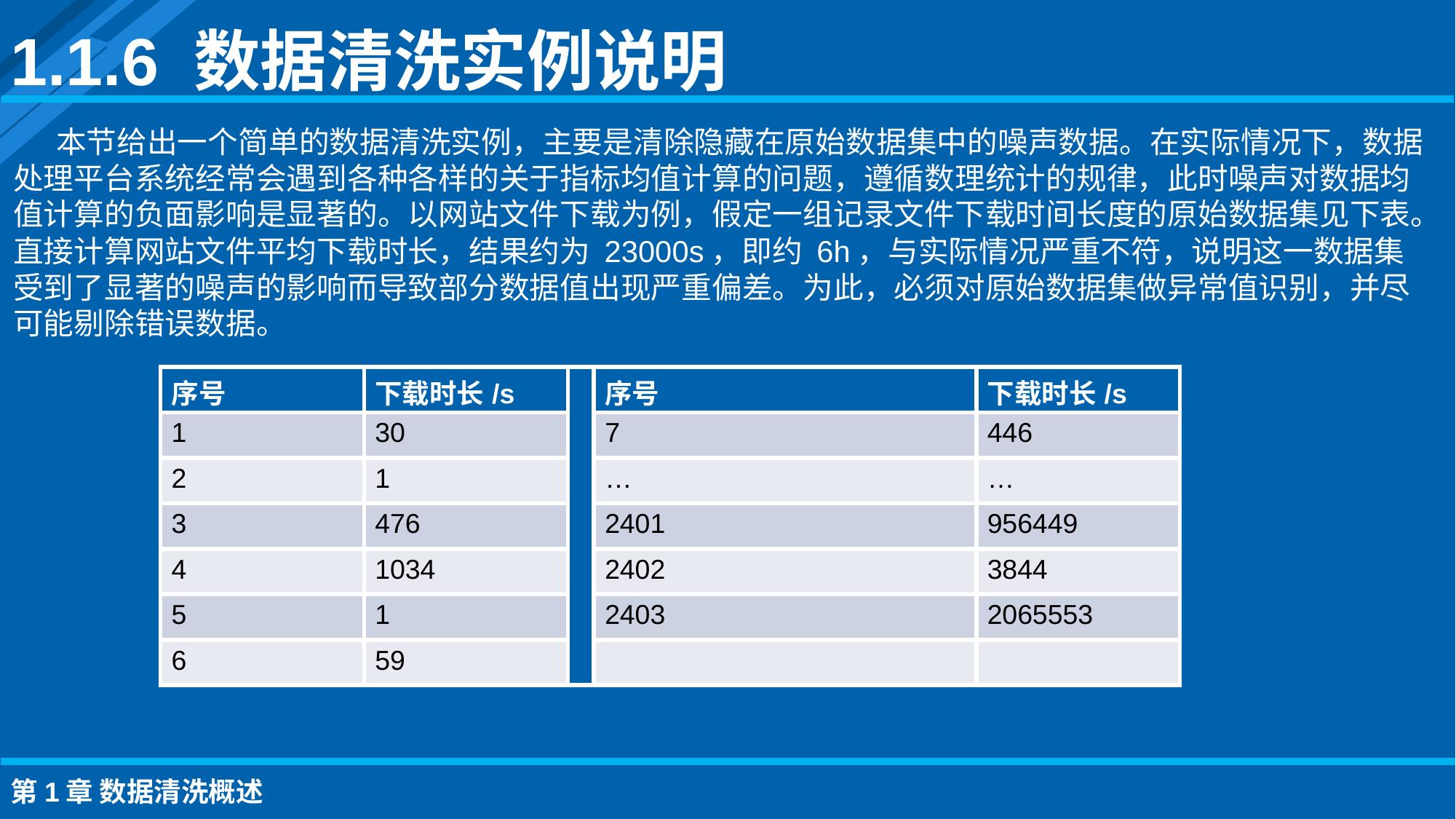

1.1.6 数据清洗实例说明

本节给出一个简单的数据清洗实例，主要是清除隐藏在原始数据集中的噪声数据。在实际情况下，数据处理平台系统经常会遇到各种各样的关于指标均值计算的问题，遵循数理统计的规律，此时噪声对数据均值计算的负面影响是显著的。以网站文件下载为例，假定一组记录文件下载时间长度的原始数据集见下表。直接计算网站文件平均下载时长，结果约为 23000s，即约 6h，与实际情况严重不符，说明这一数据集受到了显著的噪声的影响而导致部分数据值出现严重偏差。为此，必须对原始数据集做异常值识别，并尽可能剔除错误数据。
| 序号 | 下载时长/s |  | 序号 | 下载时长/s |
| --- | --- | --- | --- | --- |
| 1 | 30 |  | 7 | 446 |
| 2 | 1 |  | … | … |
| 3 | 476 |  | 2401 | 956449 |
| 4 | 1034 |  | 2402 | 3844 |
| 5 | 1 |  | 2403 | 2065553 |
| 6 | 59 |  |  |  |
第1章 数据清洗概述